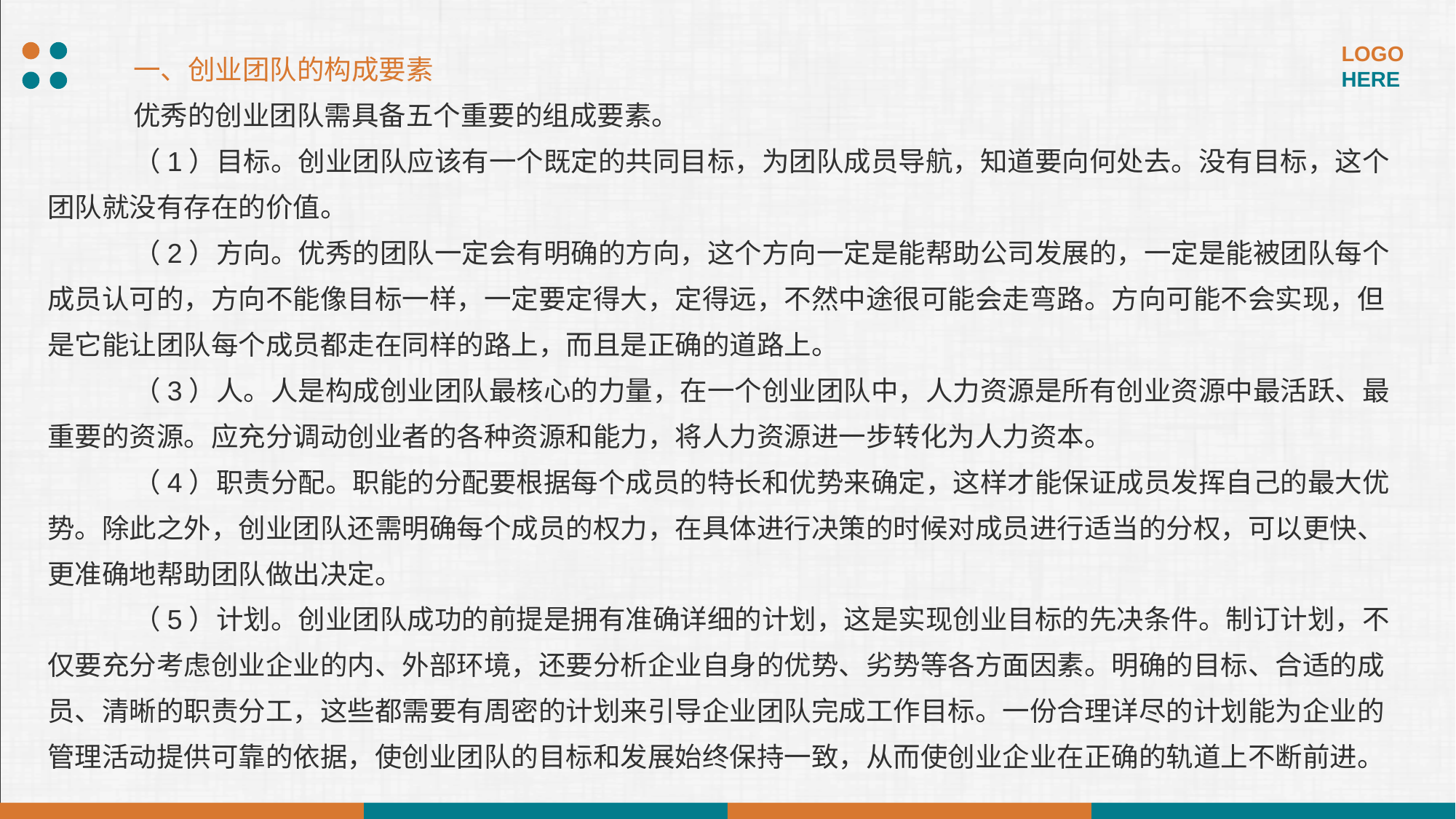

一、创业团队的构成要素
优秀的创业团队需具备五个重要的组成要素。
（1）目标。创业团队应该有一个既定的共同目标，为团队成员导航，知道要向何处去。没有目标，这个团队就没有存在的价值。
（2）方向。优秀的团队一定会有明确的方向，这个方向一定是能帮助公司发展的，一定是能被团队每个成员认可的，方向不能像目标一样，一定要定得大，定得远，不然中途很可能会走弯路。方向可能不会实现，但是它能让团队每个成员都走在同样的路上，而且是正确的道路上。
（3）人。人是构成创业团队最核心的力量，在一个创业团队中，人力资源是所有创业资源中最活跃、最重要的资源。应充分调动创业者的各种资源和能力，将人力资源进一步转化为人力资本。
（4）职责分配。职能的分配要根据每个成员的特长和优势来确定，这样才能保证成员发挥自己的最大优势。除此之外，创业团队还需明确每个成员的权力，在具体进行决策的时候对成员进行适当的分权，可以更快、更准确地帮助团队做出决定。
（5）计划。创业团队成功的前提是拥有准确详细的计划，这是实现创业目标的先决条件。制订计划，不仅要充分考虑创业企业的内、外部环境，还要分析企业自身的优势、劣势等各方面因素。明确的目标、合适的成员、清晰的职责分工，这些都需要有周密的计划来引导企业团队完成工作目标。一份合理详尽的计划能为企业的管理活动提供可靠的依据，使创业团队的目标和发展始终保持一致，从而使创业企业在正确的轨道上不断前进。